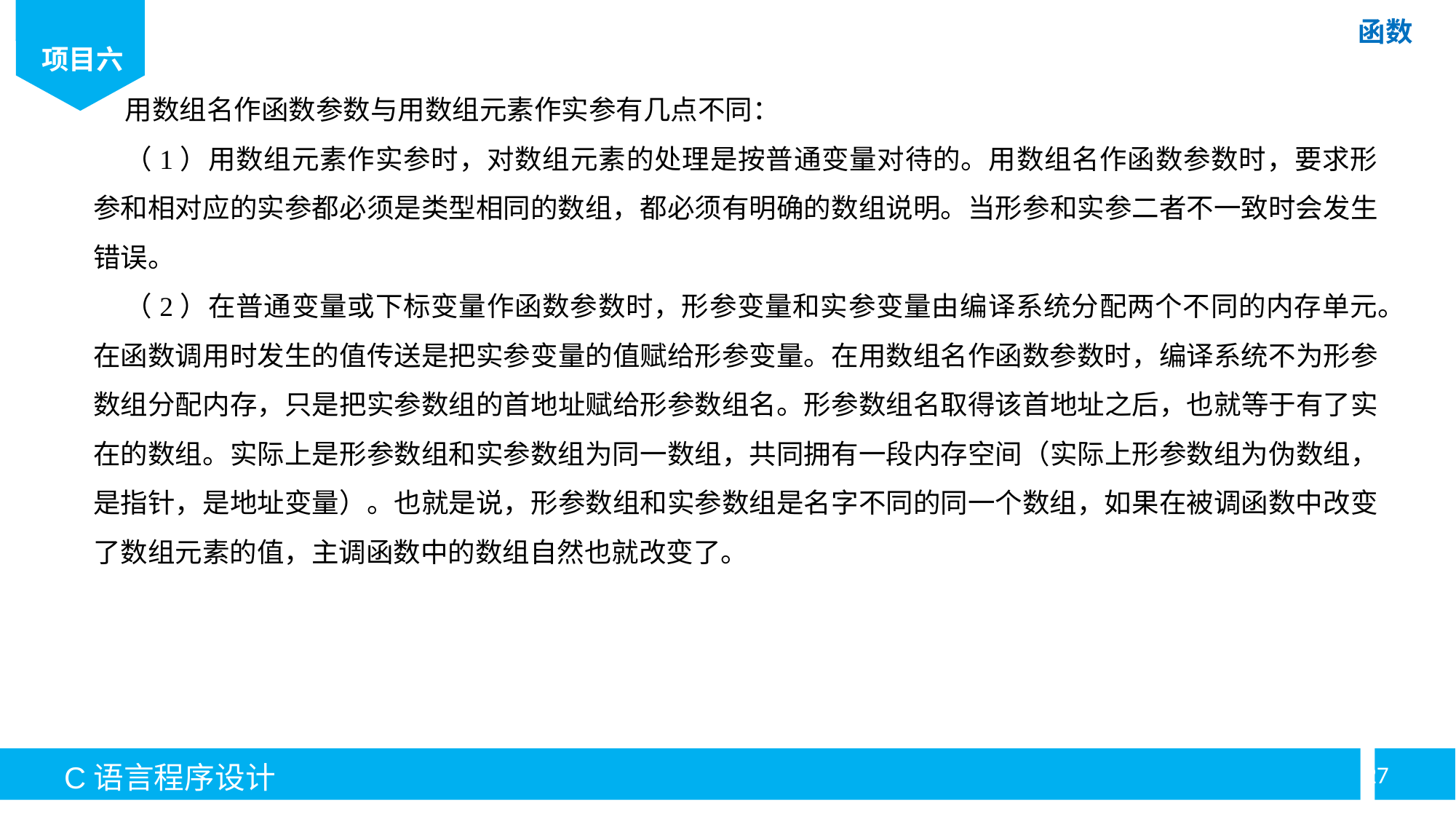

用数组名作函数参数与用数组元素作实参有几点不同：
（1）用数组元素作实参时，对数组元素的处理是按普通变量对待的。用数组名作函数参数时，要求形参和相对应的实参都必须是类型相同的数组，都必须有明确的数组说明。当形参和实参二者不一致时会发生错误。
（2）在普通变量或下标变量作函数参数时，形参变量和实参变量由编译系统分配两个不同的内存单元。在函数调用时发生的值传送是把实参变量的值赋给形参变量。在用数组名作函数参数时，编译系统不为形参数组分配内存，只是把实参数组的首地址赋给形参数组名。形参数组名取得该首地址之后，也就等于有了实在的数组。实际上是形参数组和实参数组为同一数组，共同拥有一段内存空间（实际上形参数组为伪数组，是指针，是地址变量）。也就是说，形参数组和实参数组是名字不同的同一个数组，如果在被调函数中改变了数组元素的值，主调函数中的数组自然也就改变了。